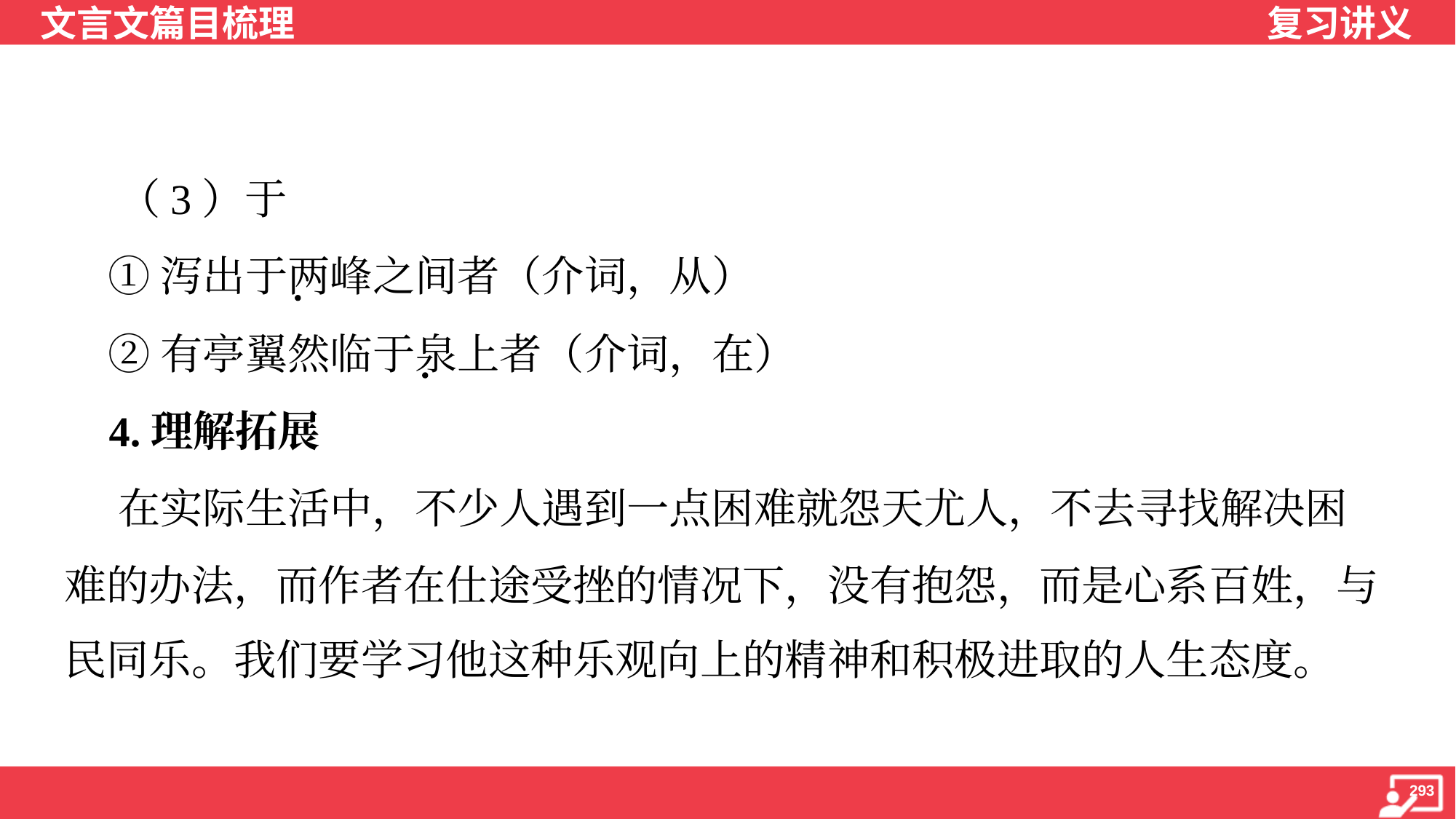

（3）于
    ①泻出于两峰之间者（介词，从）
    ②有亭翼然临于泉上者（介词，在）
    4.理解拓展
    在实际生活中，不少人遇到一点困难就怨天尤人，不去寻找解决困
难的办法，而作者在仕途受挫的情况下，没有抱怨，而是心系百姓，与
民同乐。我们要学习他这种乐观向上的精神和积极进取的人生态度。